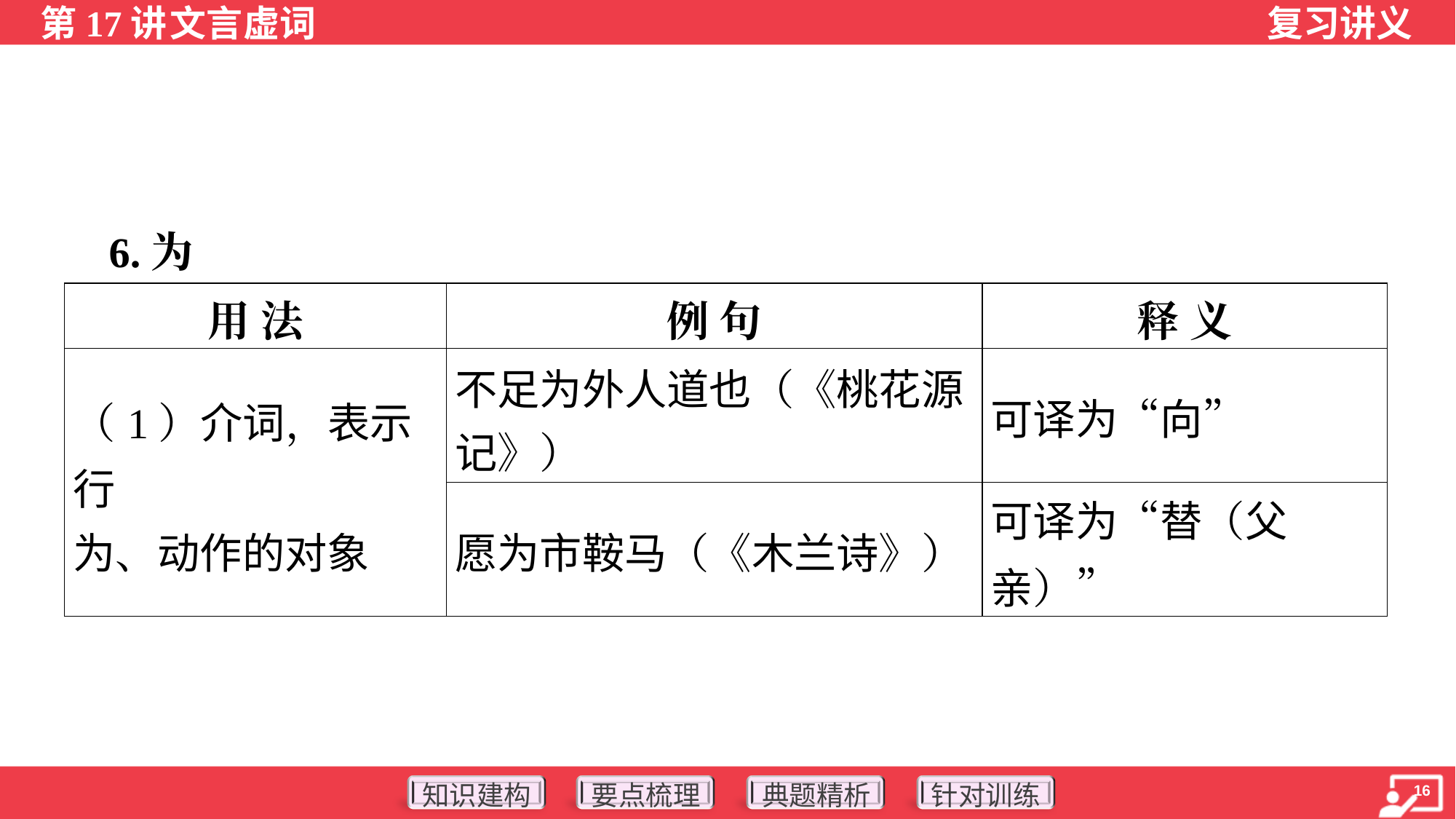

6.为
| 用 法 | 例 句 | 释 义 |
| --- | --- | --- |
| （1）介词，表示行 为、动作的对象 | 不足为外人道也（《桃花源 记》） | 可译为“向” |
|  | 愿为市鞍马（《木兰诗》） | 可译为“替（父亲）” |